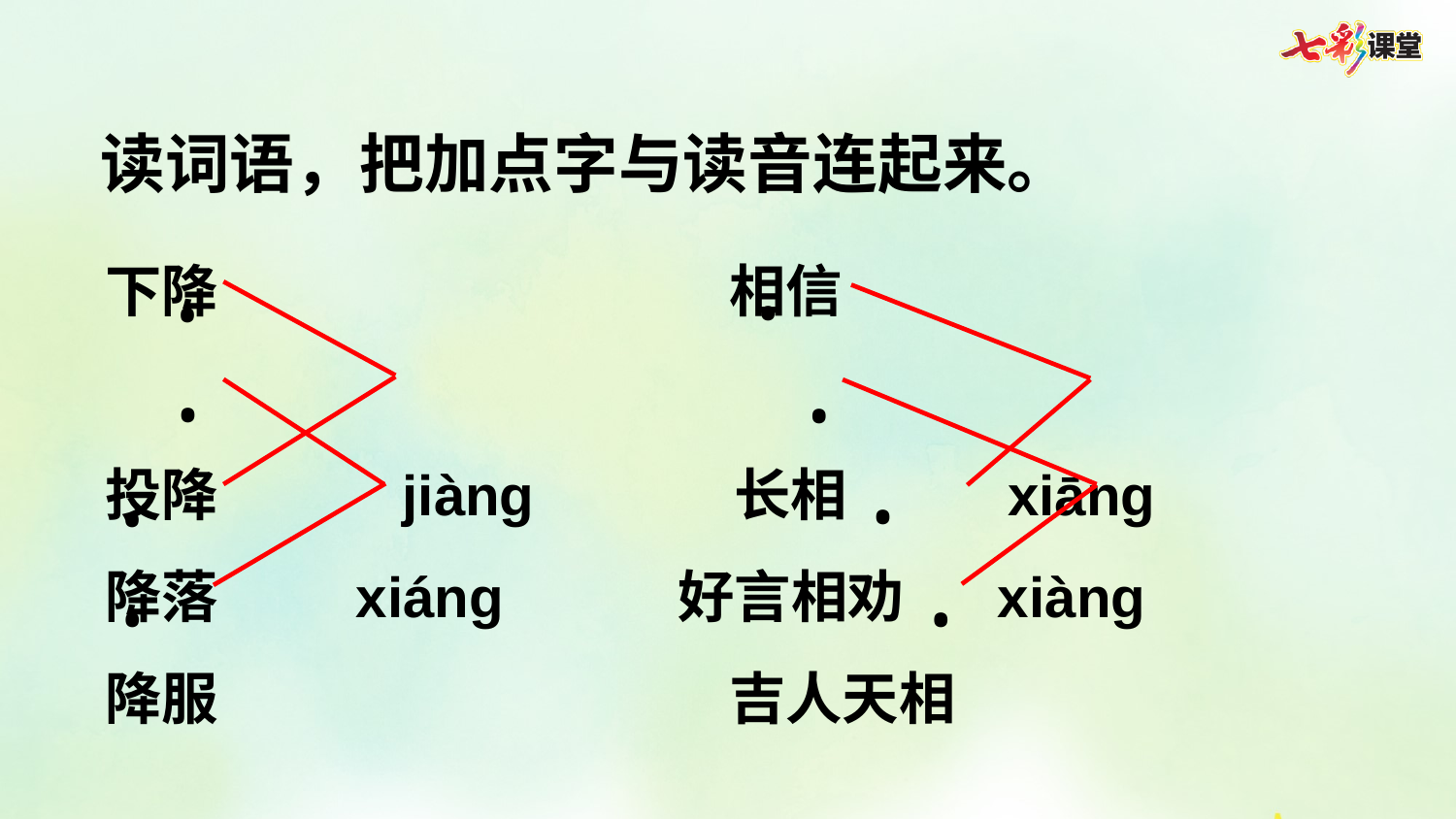

读词语，把加点字与读音连起来。
下降                  相信
投降      jiàng       长相         xiāng
降落      xiáng       好言相劝     xiàng
降服                  吉人天相
•
•
•
•
•
•
•
•